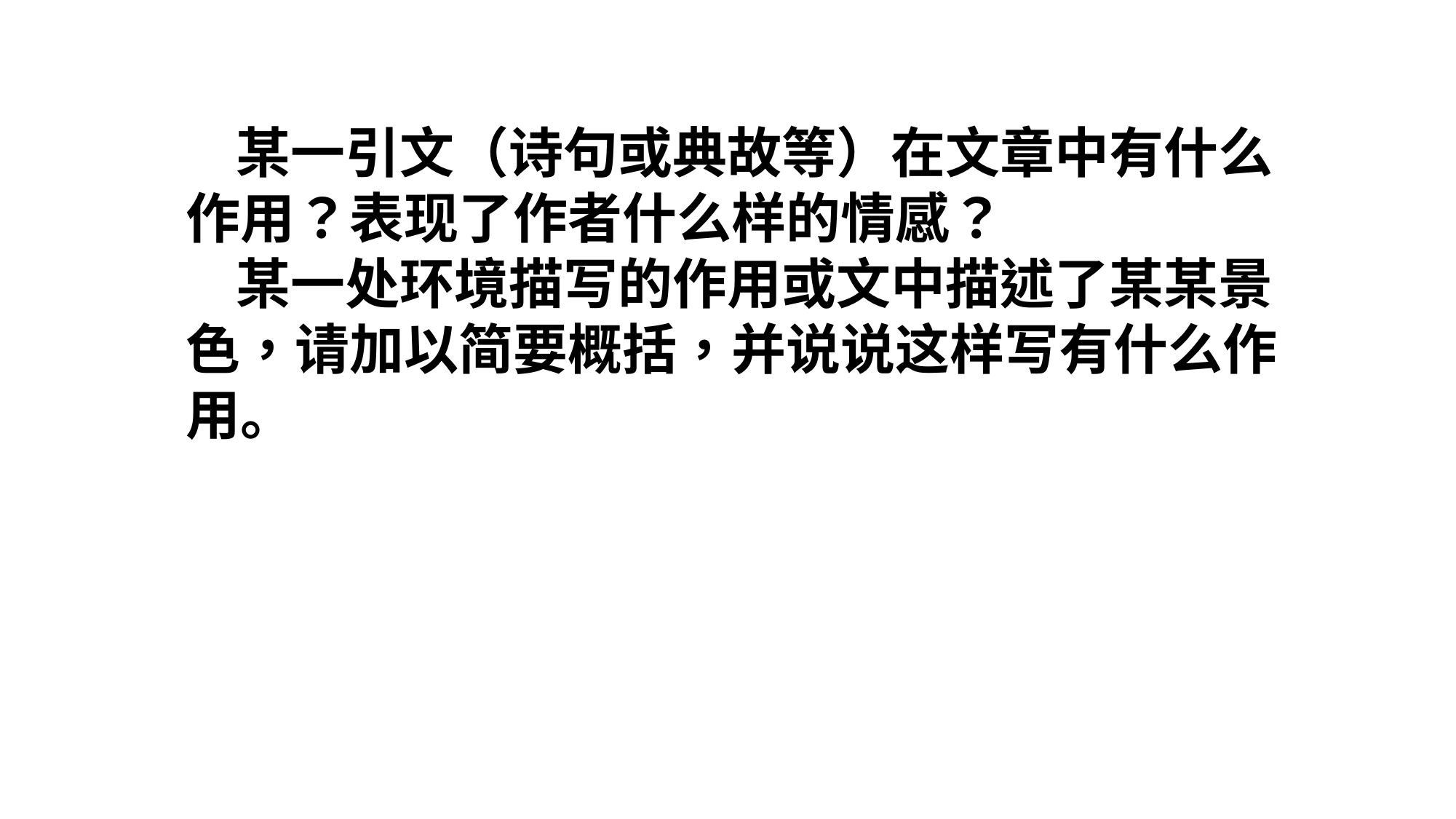

某一引文（诗句或典故等）在文章中有什么作用？表现了作者什么样的情感？
   某一处环境描写的作用或文中描述了某某景色，请加以简要概括，并说说这样写有什么作用。